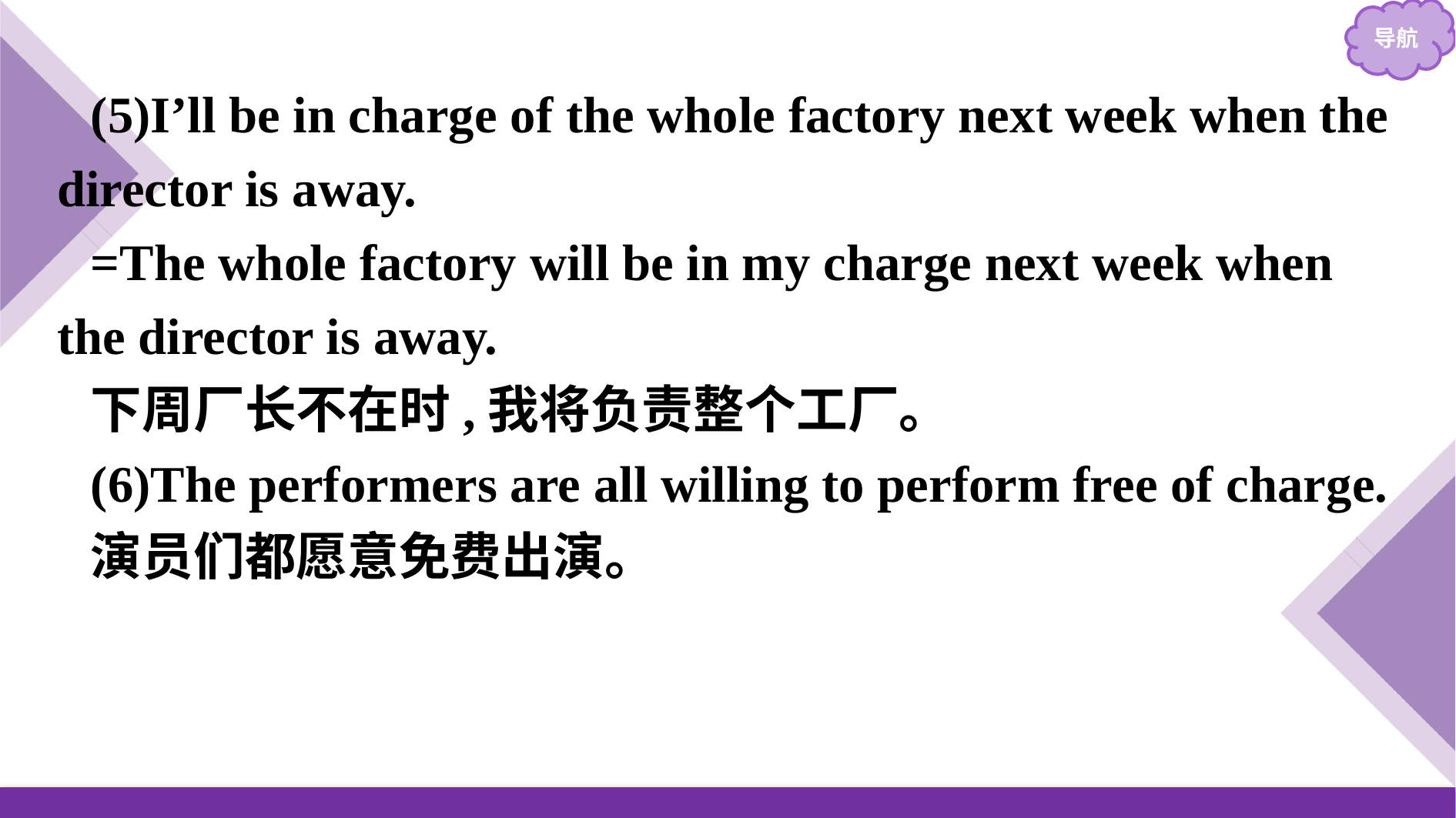

(5)I’ll be in charge of the whole factory next week when the director is away.
=The whole factory will be in my charge next week when the director is away.
下周厂长不在时,我将负责整个工厂。
(6)The performers are all willing to perform free of charge.
演员们都愿意免费出演。